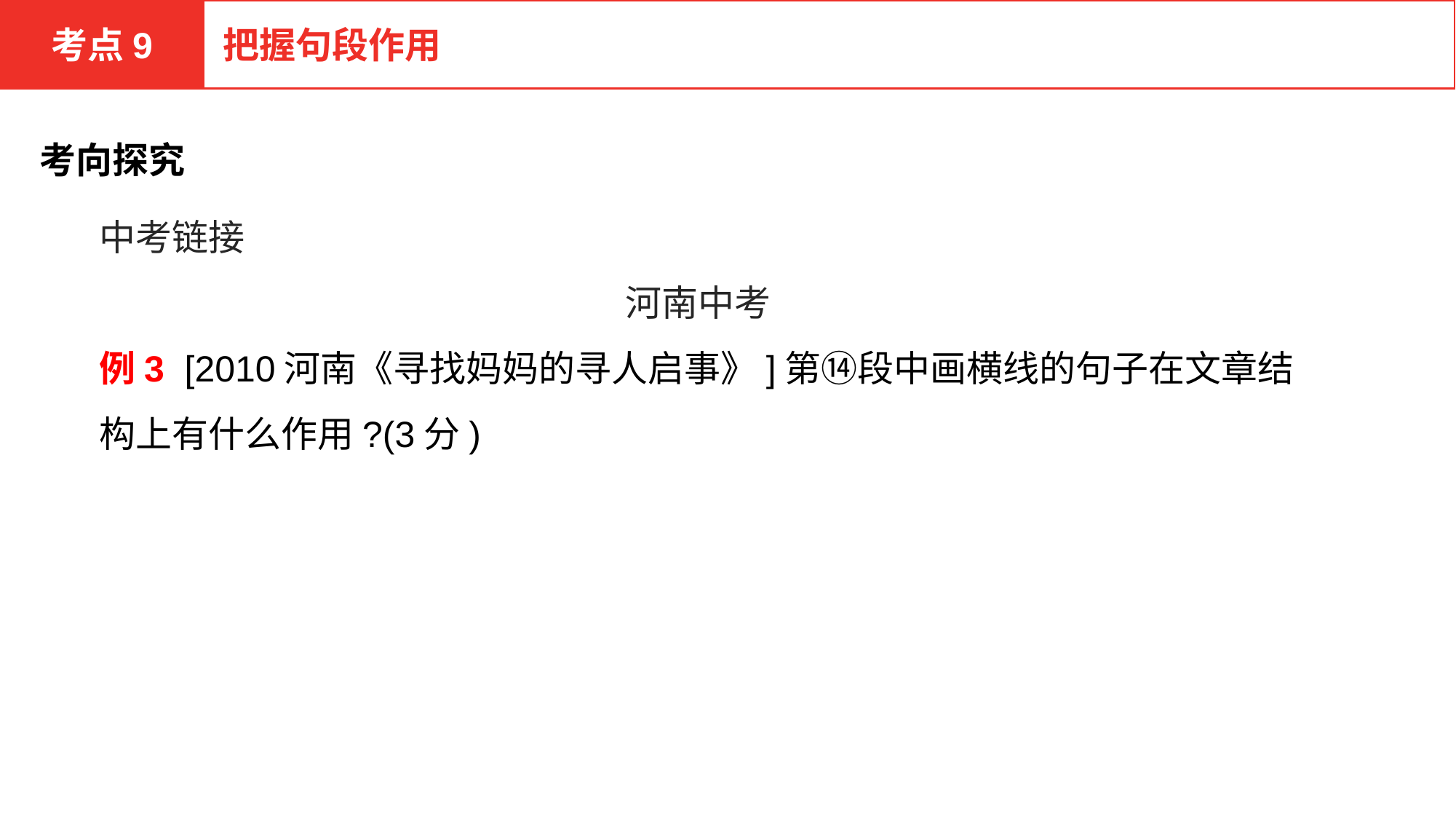

考点9
把握句段作用
考向探究
中考链接
河南中考
例3  [2010河南《寻找妈妈的寻人启事》]第⑭段中画横线的句子在文章结构上有什么作用?(3分)